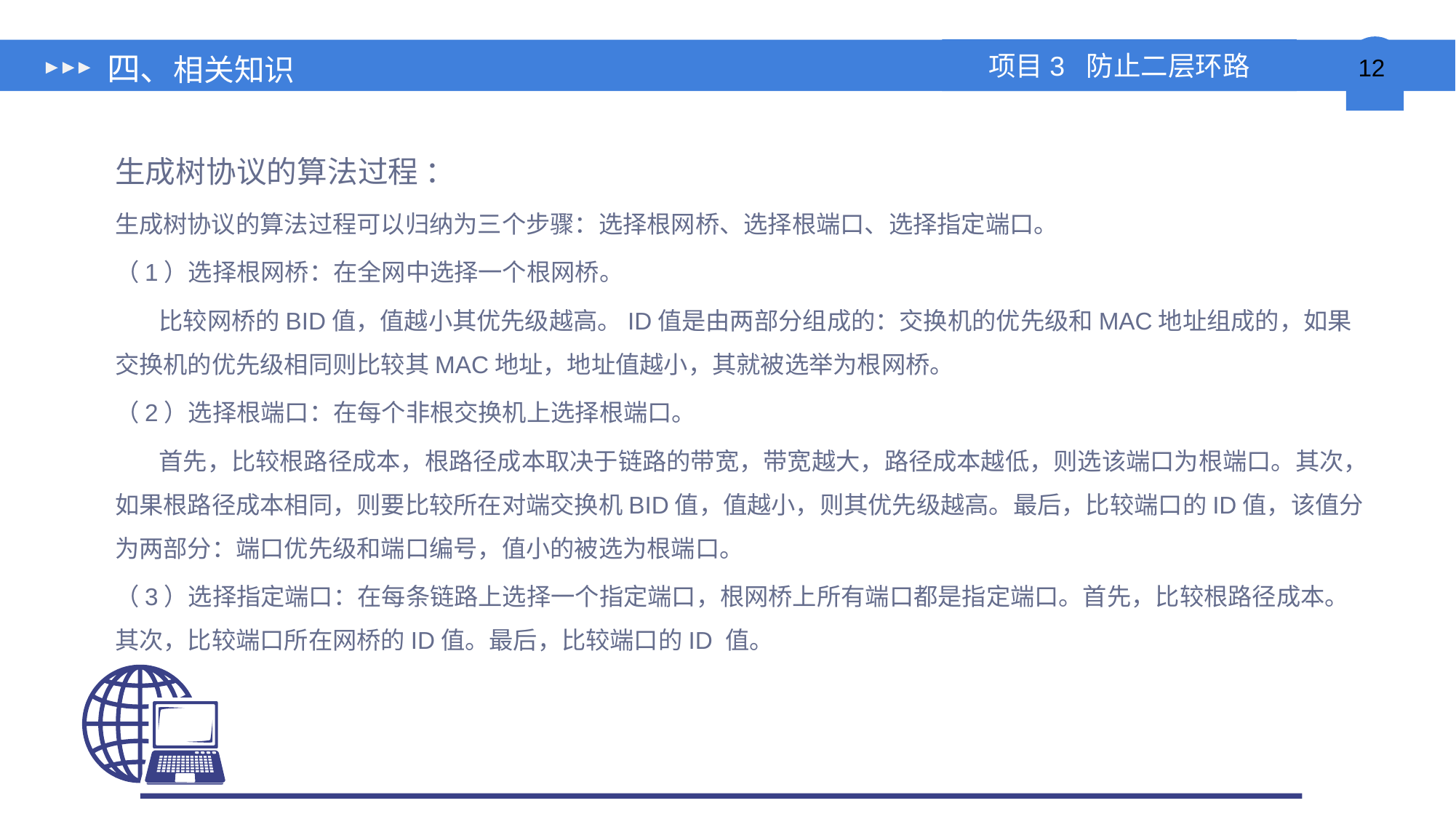

# 四、相关知识
生成树协议的算法过程 ：
生成树协议的算法过程可以归纳为三个步骤：选择根网桥、选择根端口、选择指定端口。
（1）选择根网桥：在全网中选择一个根网桥。
       比较网桥的BID值，值越小其优先级越高。ID值是由两部分组成的：交换机的优先级和MAC地址组成的，如果交换机的优先级相同则比较其MAC地址，地址值越小，其就被选举为根网桥。
（2）选择根端口：在每个非根交换机上选择根端口。
       首先，比较根路径成本，根路径成本取决于链路的带宽，带宽越大，路径成本越低，则选该端口为根端口。其次，如果根路径成本相同，则要比较所在对端交换机BID值，值越小，则其优先级越高。最后，比较端口的ID值，该值分为两部分：端口优先级和端口编号，值小的被选为根端口。
（3）选择指定端口：在每条链路上选择一个指定端口，根网桥上所有端口都是指定端口。首先，比较根路径成本。其次，比较端口所在网桥的ID值。最后，比较端口的ID 值。